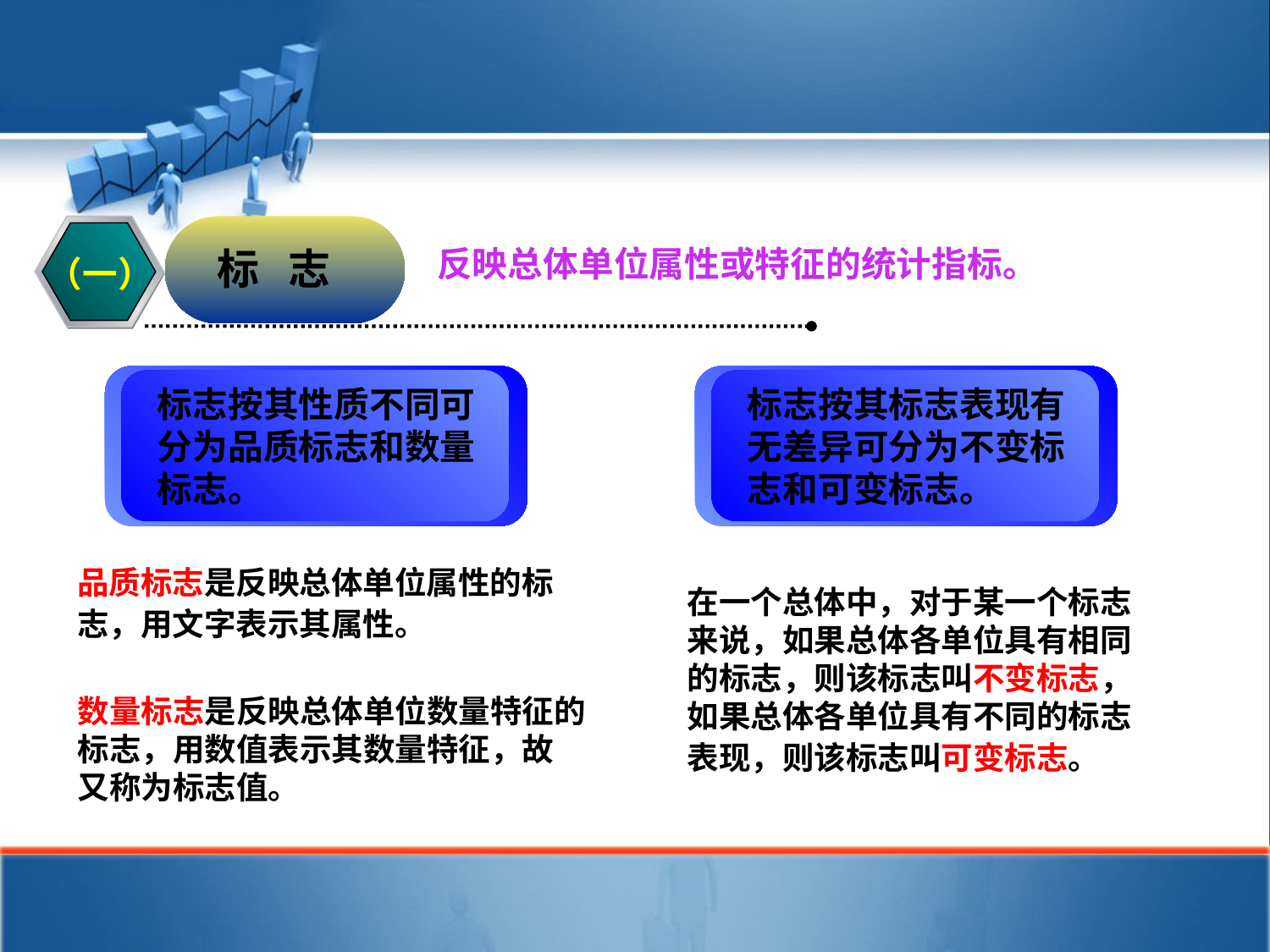

标   志
反映总体单位属性或特征的统计指标。
（一）

标志按其性质不同可分为品质标志和数量标志。
标志按其标志表现有无差异可分为不变标志和可变标志。
品质标志是反映总体单位属性的标志，用文字表示其属性。
在一个总体中，对于某一个标志来说，如果总体各单位具有相同的标志，则该标志叫不变标志，如果总体各单位具有不同的标志表现，则该标志叫可变标志。
数量标志是反映总体单位数量特征的
标志，用数值表示其数量特征，故
又称为标志值。